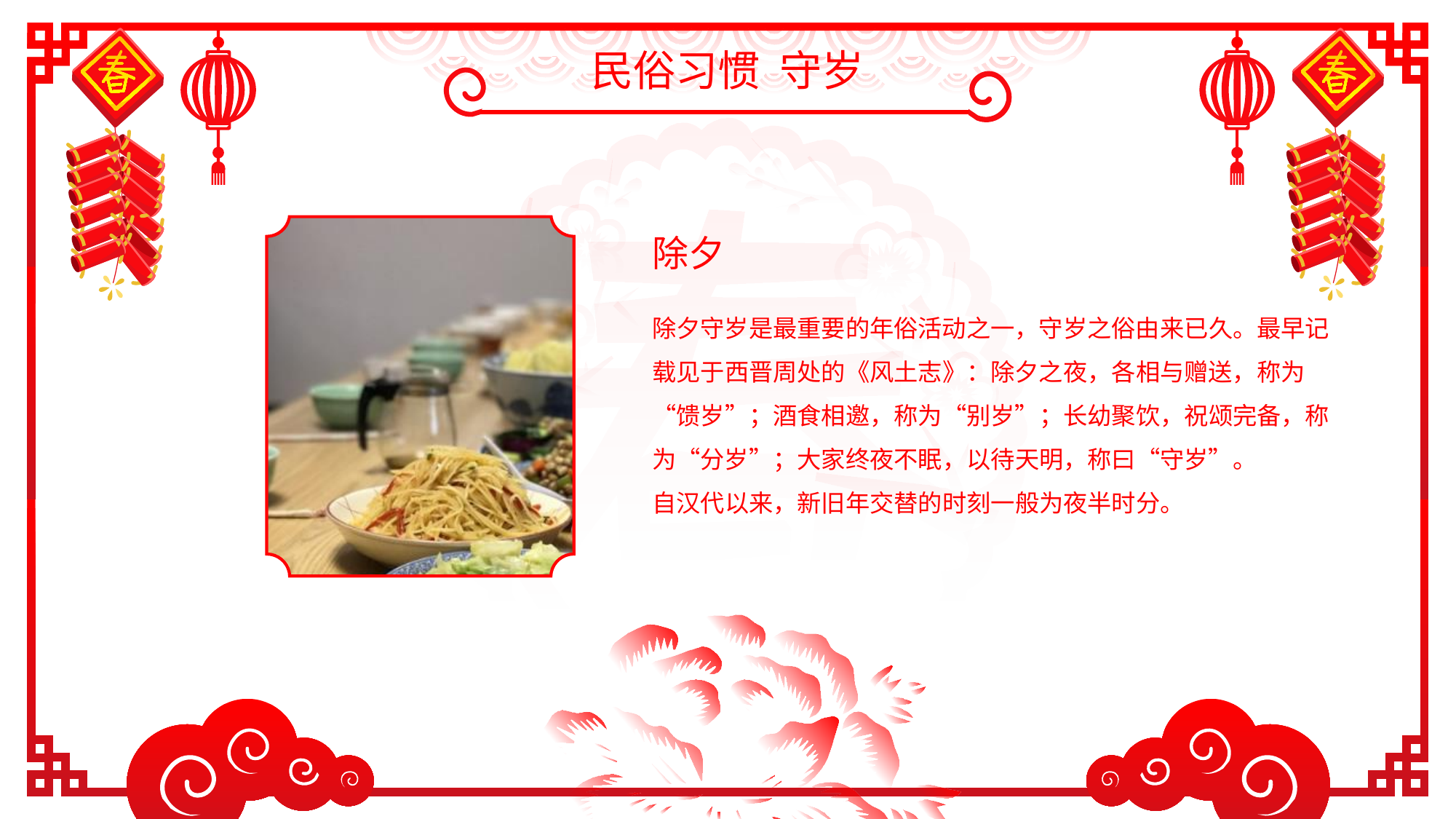

民俗习惯  守岁

除夕
除夕守岁是最重要的年俗活动之一，守岁之俗由来已久。最早记载见于西晋周处的《风土志》：除夕之夜，各相与赠送，称为“馈岁”；酒食相邀，称为“别岁”；长幼聚饮，祝颂完备，称为“分岁”；大家终夜不眠，以待天明，称曰“守岁”。
自汉代以来，新旧年交替的时刻一般为夜半时分。